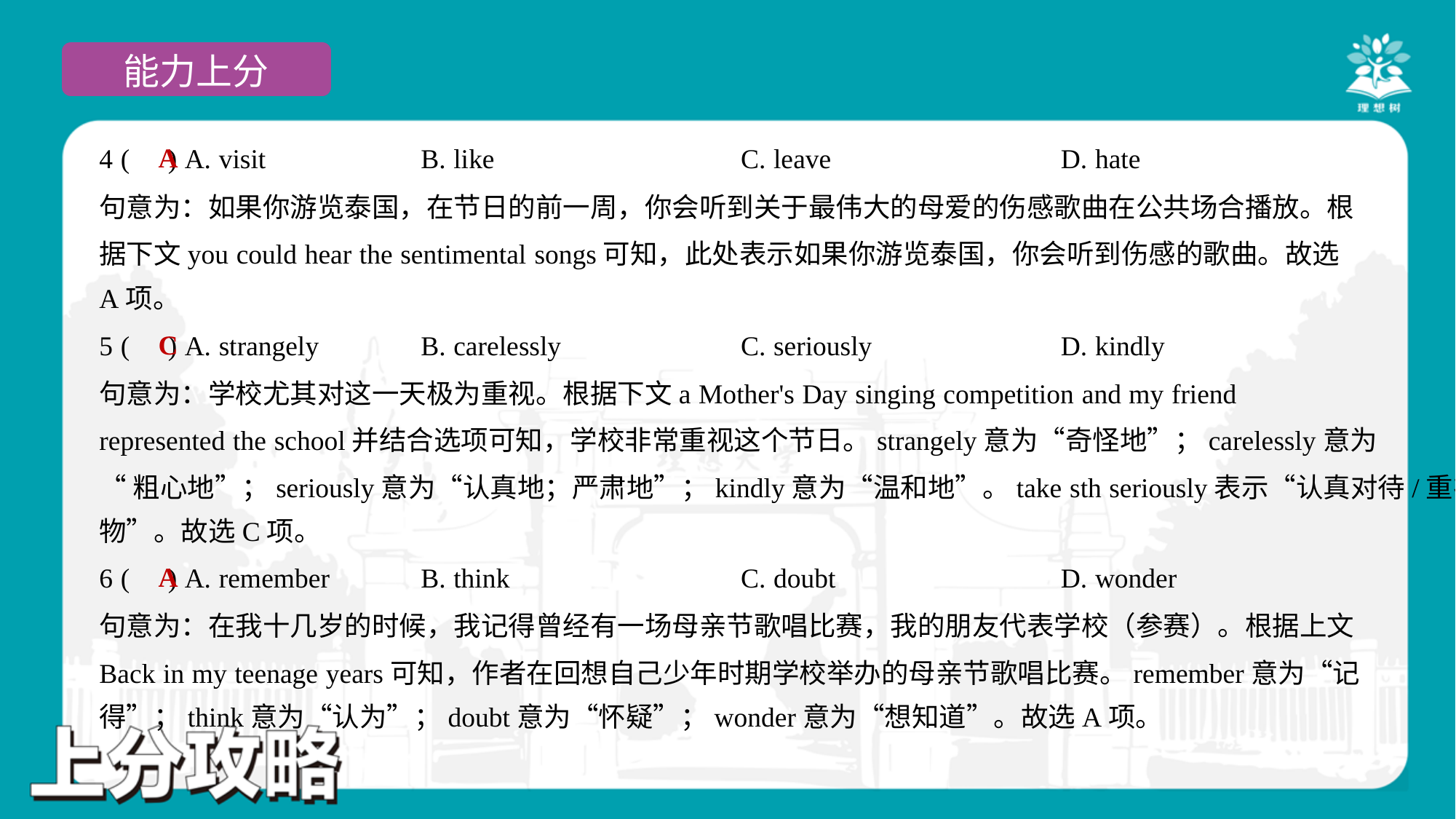

A
4 (     ) A. visit	B. like	C. leave	D. hate
句意为：如果你游览泰国，在节日的前一周，你会听到关于最伟大的母爱的伤感歌曲在公共场合播放。根
据下文you could hear the sentimental songs可知，此处表示如果你游览泰国，你会听到伤感的歌曲。故选
A项。
C
5 (     ) A. strangely	B. carelessly	C. seriously	D. kindly
句意为：学校尤其对这一天极为重视。根据下文a Mother's Day singing competition and my friend
represented the school并结合选项可知，学校非常重视这个节日。strangely意为“奇怪地”；carelessly意为
“粗心地”；seriously意为“认真地；严肃地”；kindly意为“温和地”。take sth seriously表示“认真对待/重视某
物”。故选C项。
A
6 (     ) A. remember	B. think	C. doubt	D. wonder
句意为：在我十几岁的时候，我记得曾经有一场母亲节歌唱比赛，我的朋友代表学校（参赛）。根据上文
Back in my teenage years可知，作者在回想自己少年时期学校举办的母亲节歌唱比赛。remember意为“记
得”；think意为“认为”；doubt意为“怀疑”；wonder意为“想知道”。故选A项。